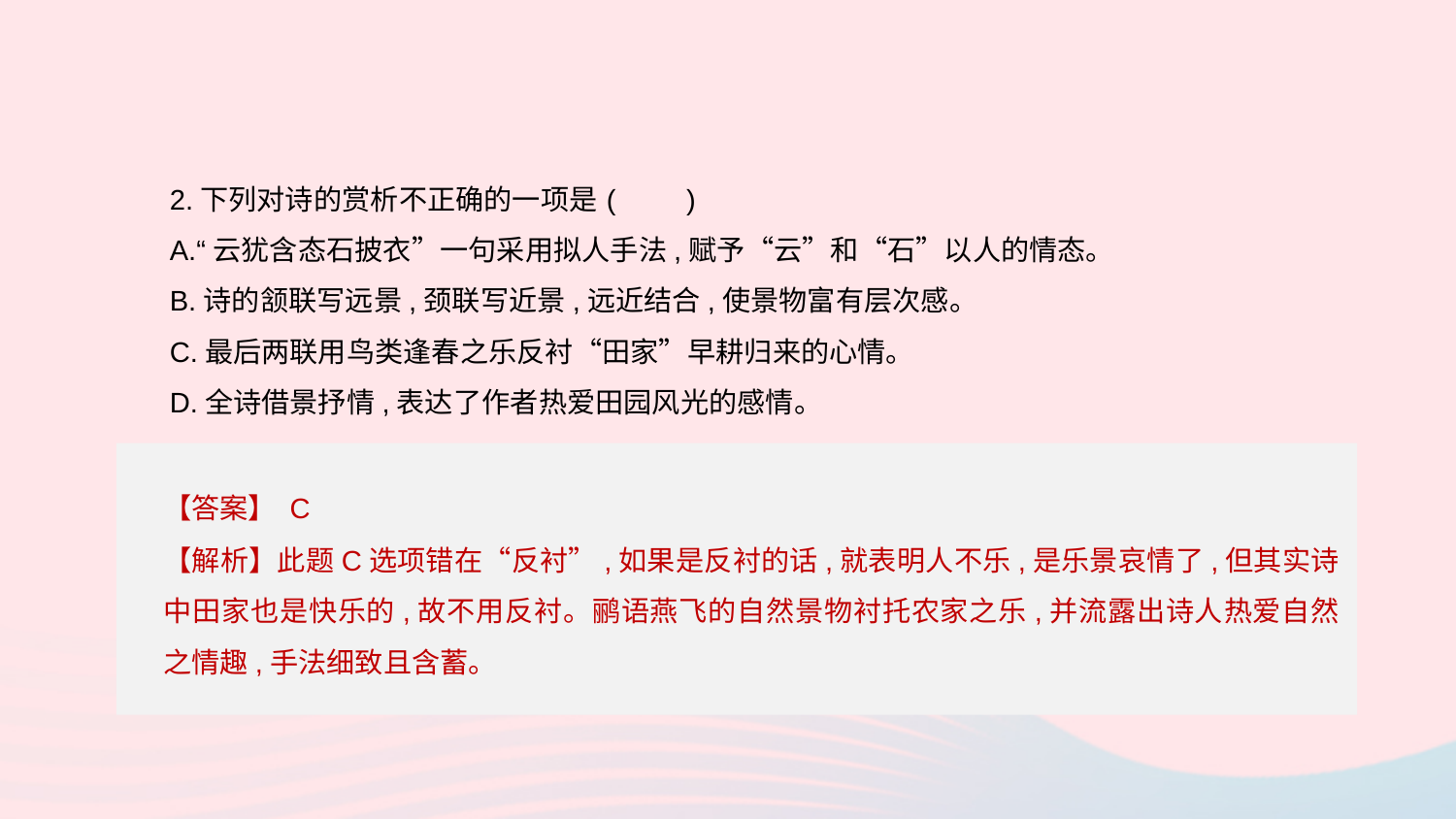

2.下列对诗的赏析不正确的一项是	(　　)
A.“云犹含态石披衣”一句采用拟人手法,赋予“云”和“石”以人的情态。
B.诗的颔联写远景,颈联写近景,远近结合,使景物富有层次感。
C.最后两联用鸟类逢春之乐反衬“田家”早耕归来的心情。
D.全诗借景抒情,表达了作者热爱田园风光的感情。

【答案】 C
【解析】此题C选项错在“反衬”,如果是反衬的话,就表明人不乐,是乐景哀情了,但其实诗中田家也是快乐的,故不用反衬。鹂语燕飞的自然景物衬托农家之乐,并流露出诗人热爱自然之情趣,手法细致且含蓄。